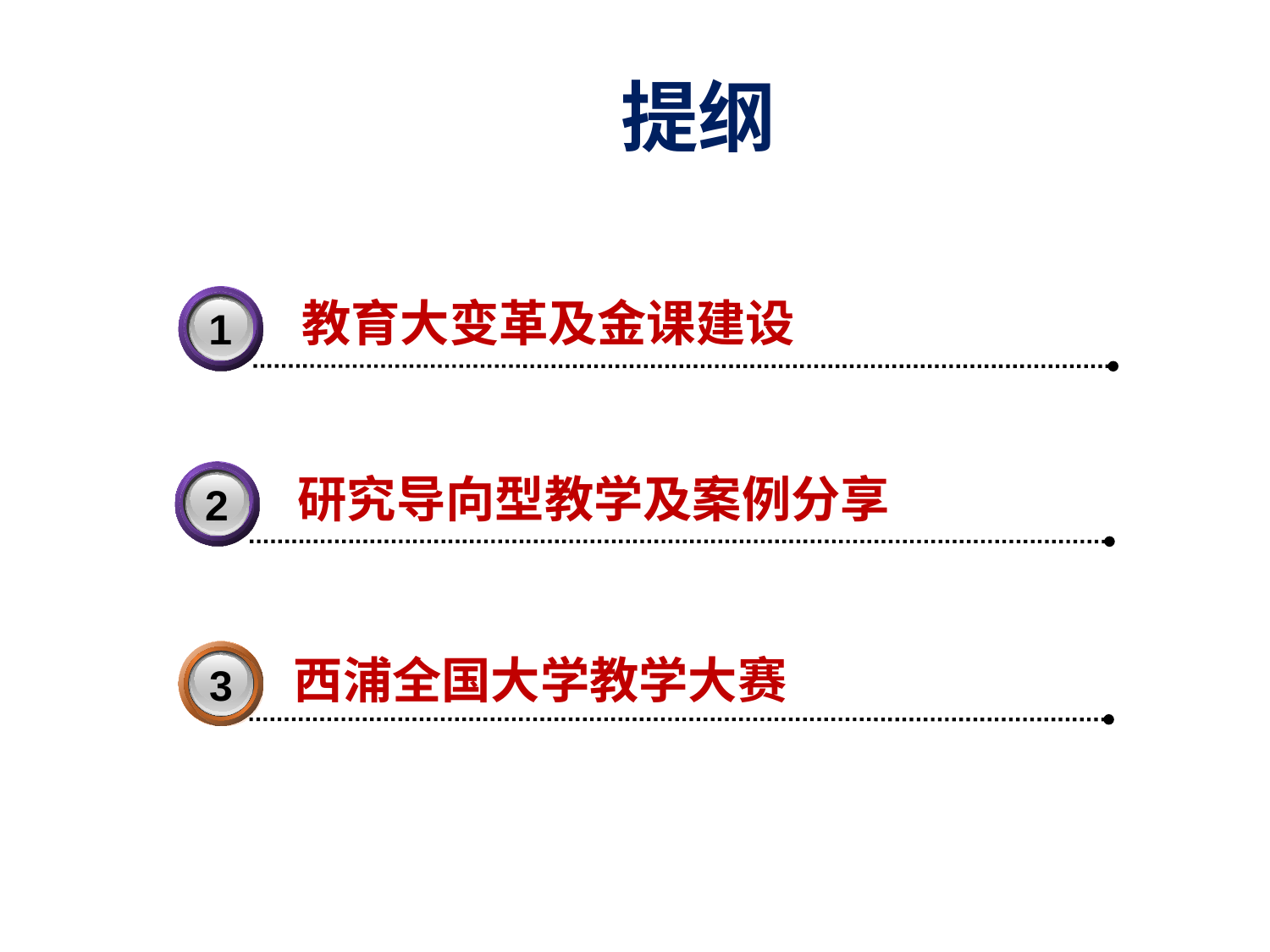

提纲

3

1
教育大变革及金课建设

3

2
研究导向型教学及案例分享

西浦全国大学教学大赛
3